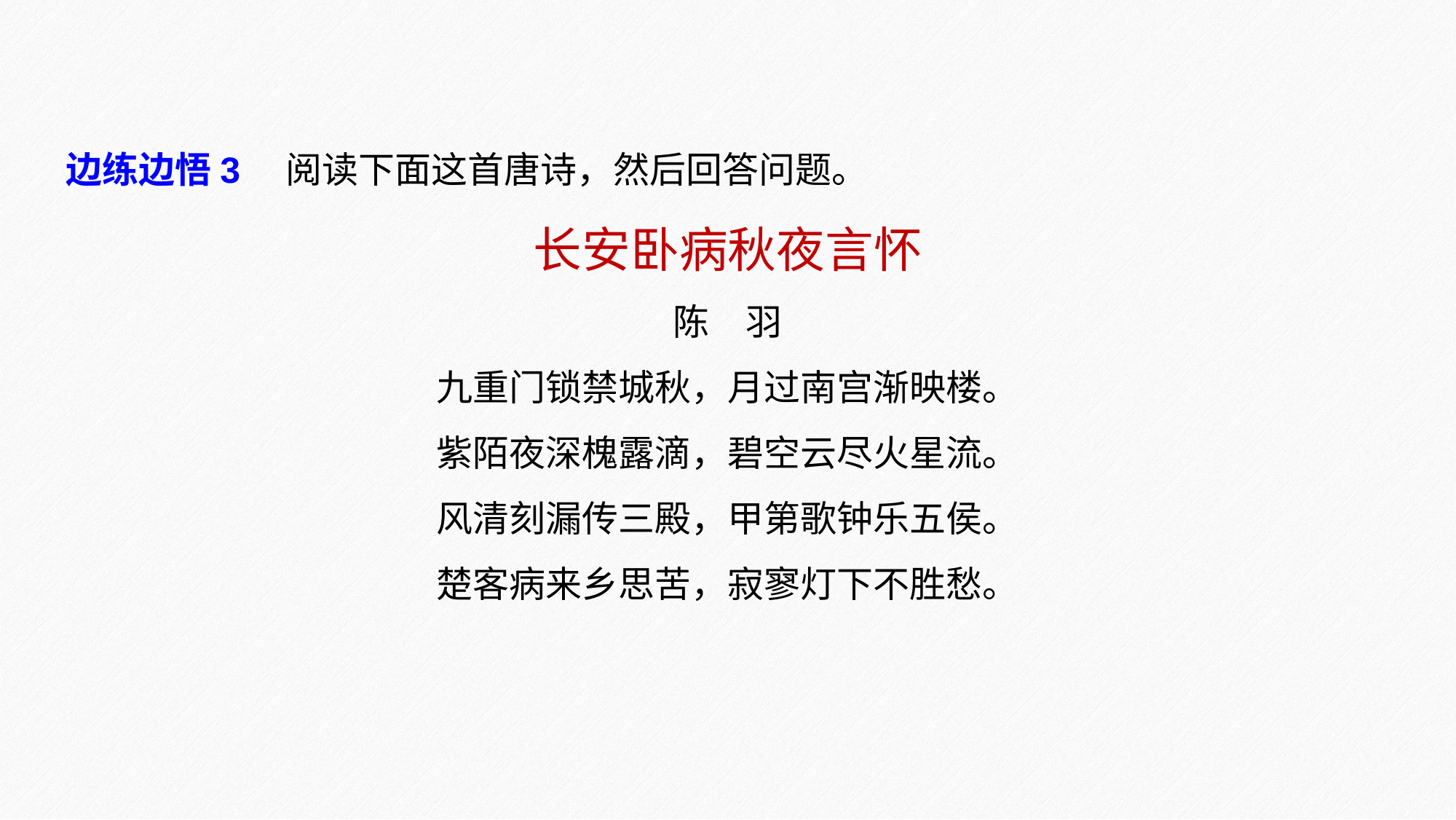

边练边悟3　阅读下面这首唐诗，然后回答问题。
长安卧病秋夜言怀
陈　羽
九重门锁禁城秋，月过南宫渐映楼。
紫陌夜深槐露滴，碧空云尽火星流。
风清刻漏传三殿，甲第歌钟乐五侯。
楚客病来乡思苦，寂寥灯下不胜愁。